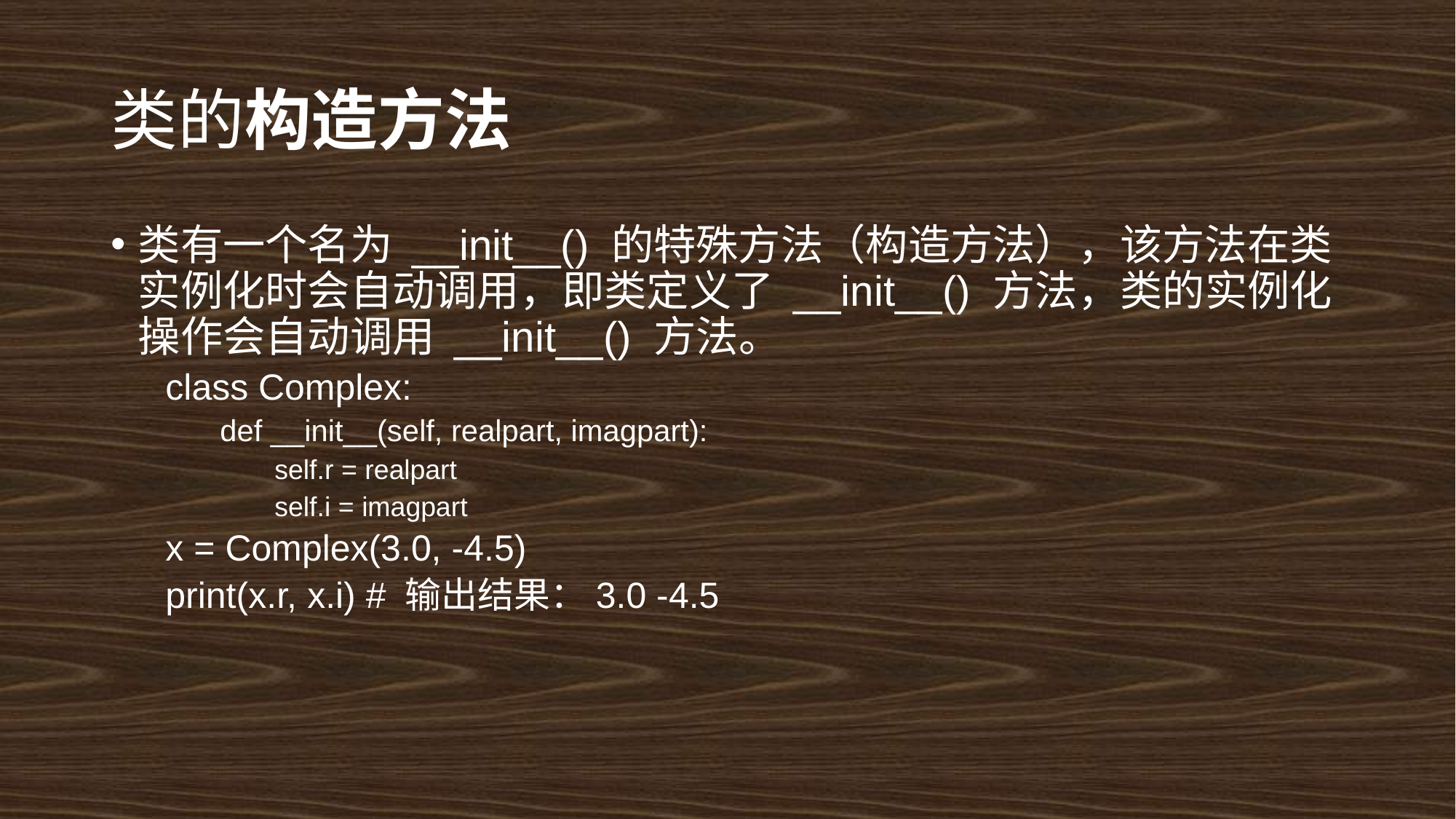

# 类的构造方法
类有一个名为 __init__() 的特殊方法（构造方法），该方法在类实例化时会自动调用，即类定义了 __init__() 方法，类的实例化操作会自动调用 __init__() 方法。
class Complex:
def __init__(self, realpart, imagpart):
self.r = realpart
self.i = imagpart
x = Complex(3.0, -4.5)
print(x.r, x.i) # 输出结果：3.0 -4.5